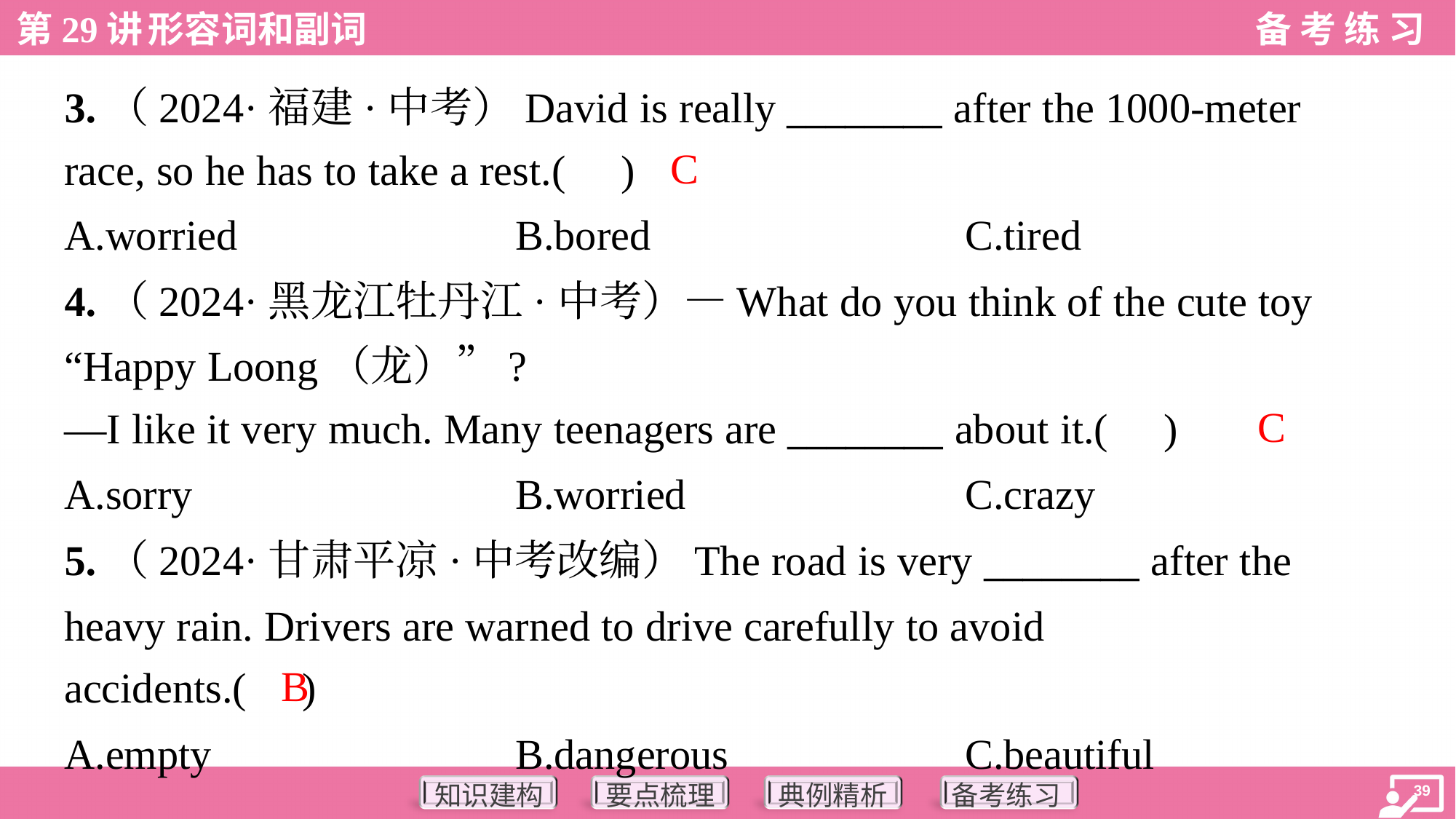

3.（2024·福建·中考）David is really ________ after the 1000-meter
race, so he has to take a rest.(     )
C
A.worried	B.bored	C.tired
4.（2024·黑龙江牡丹江·中考）—What do you think of the cute toy
“Happy Loong（龙）”?
—I like it very much. Many teenagers are ________ about it.(     )
C
A.sorry	B.worried	C.crazy
5.（2024·甘肃平凉·中考改编）The road is very ________ after the
heavy rain. Drivers are warned to drive carefully to avoid
accidents.(     )
B
A.empty	B.dangerous	C.beautiful